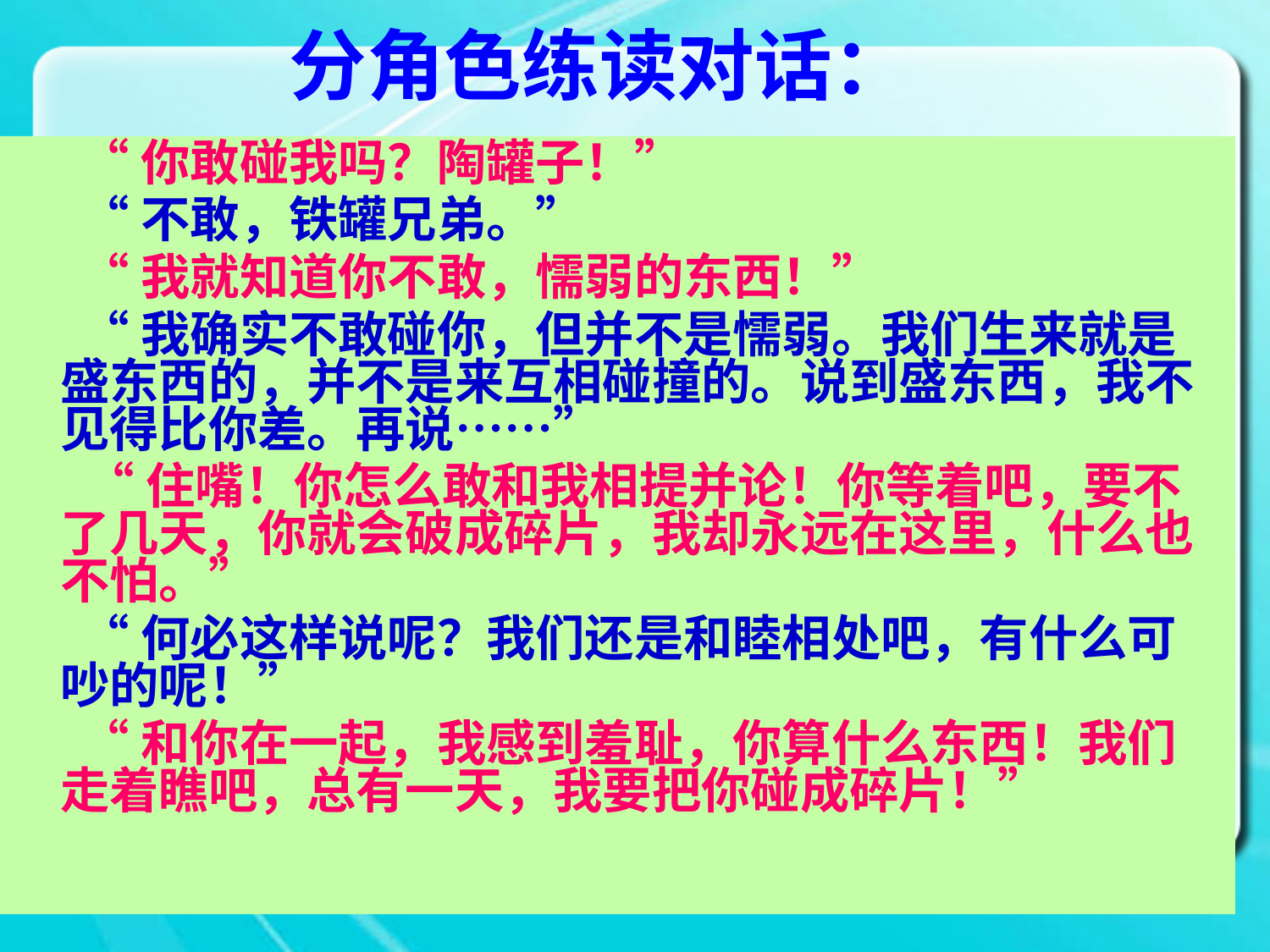

# 分角色练读对话：
      “你敢碰我吗？陶罐子！”
      “不敢，铁罐兄弟。”
      “我就知道你不敢，懦弱的东西！”
      “我确实不敢碰你，但并不是懦弱。我们生来就是盛东西的，并不是来互相碰撞的。说到盛东西，我不见得比你差。再说……”
         “住嘴！你怎么敢和我相提并论！你等着吧，要不了几天，你就会破成碎片，我却永远在这里，什么也不怕。”
      “何必这样说呢？我们还是和睦相处吧，有什么可吵的呢！”
      “和你在一起，我感到羞耻，你算什么东西！我们走着瞧吧，总有一天，我要把你碰成碎片！”